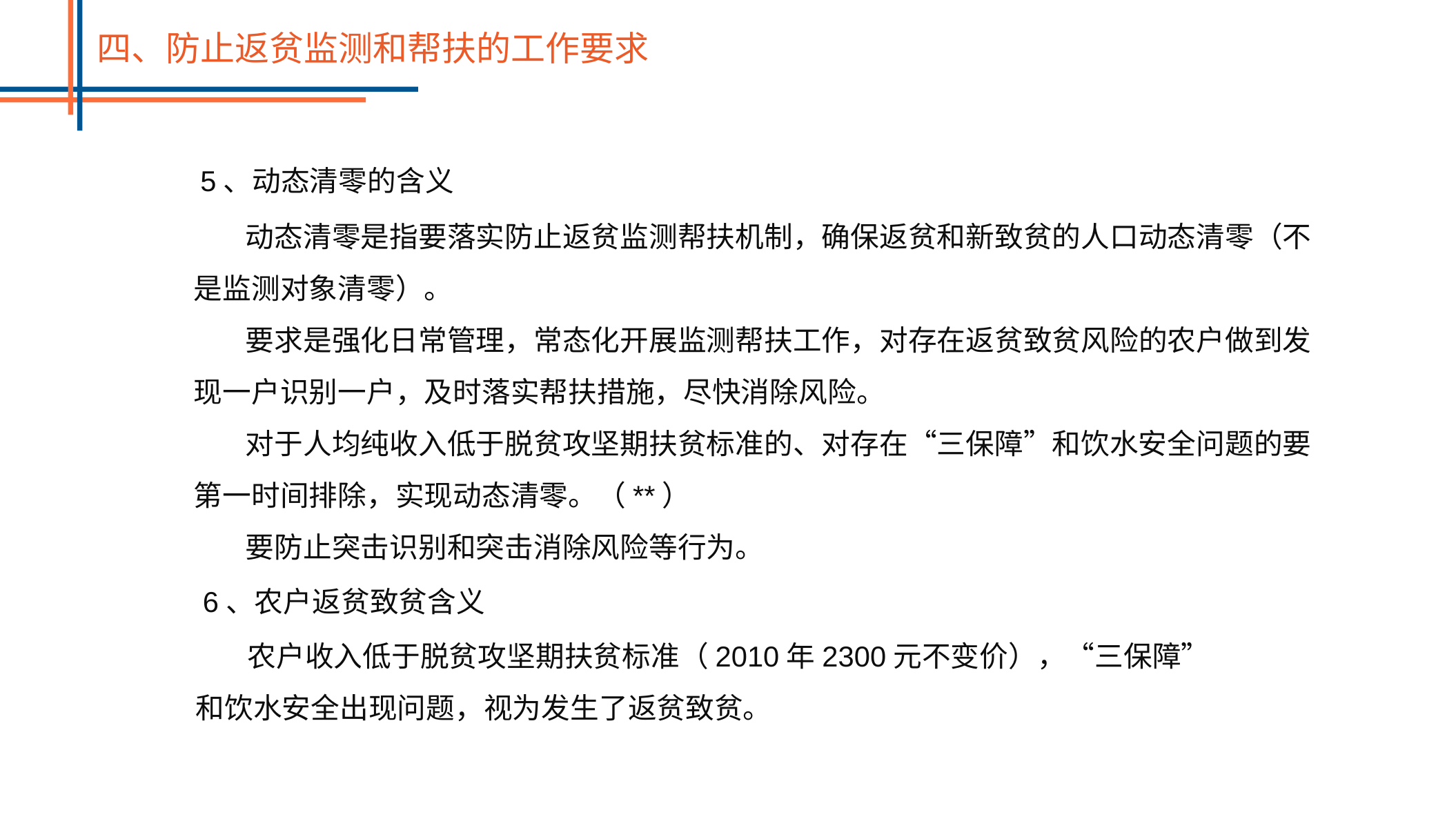

四、防止返贫监测和帮扶的工作要求

5、动态清零的含义
动态清零是指要落实防止返贫监测帮扶机制，确保返贫和新致贫的人口动态清零（不是监测对象清零）。
要求是强化日常管理，常态化开展监测帮扶工作，对存在返贫致贫风险的农户做到发现一户识别一户，及时落实帮扶措施，尽快消除风险。
对于人均纯收入低于脱贫攻坚期扶贫标准的、对存在“三保障”和饮水安全问题的要第一时间排除，实现动态清零。（**）
要防止突击识别和突击消除风险等行为。
6、农户返贫致贫含义
农户收入低于脱贫攻坚期扶贫标准（2010年2300元不变价），“三保障”和饮水安全出现问题，视为发生了返贫致贫。